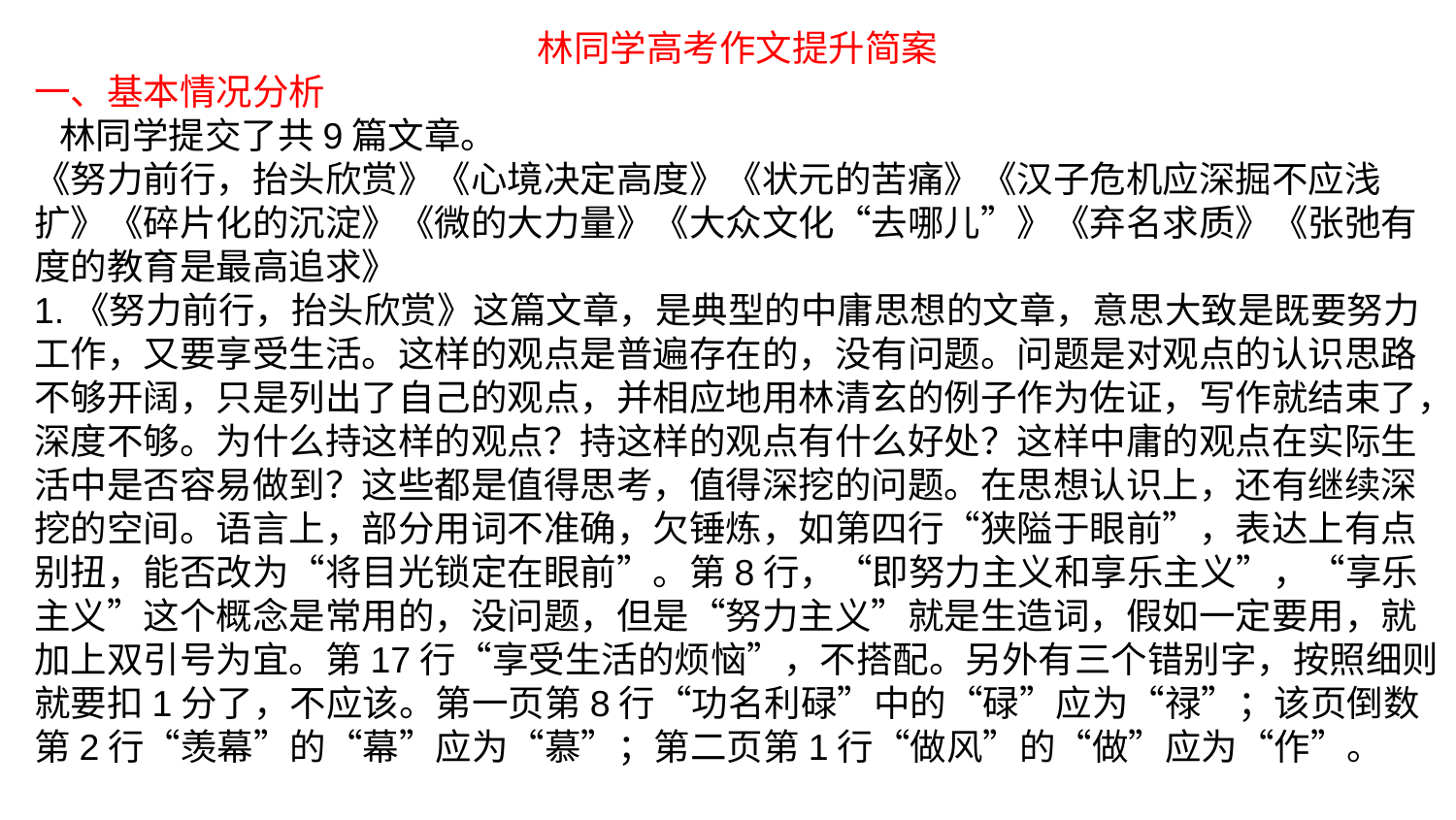

林同学高考作文提升简案
一、基本情况分析
  林同学提交了共9篇文章。
《努力前行，抬头欣赏》《心境决定高度》《状元的苦痛》《汉子危机应深掘不应浅扩》《碎片化的沉淀》《微的大力量》《大众文化“去哪儿”》《弃名求质》《张弛有度的教育是最高追求》
1.《努力前行，抬头欣赏》这篇文章，是典型的中庸思想的文章，意思大致是既要努力工作，又要享受生活。这样的观点是普遍存在的，没有问题。问题是对观点的认识思路不够开阔，只是列出了自己的观点，并相应地用林清玄的例子作为佐证，写作就结束了，深度不够。为什么持这样的观点？持这样的观点有什么好处？这样中庸的观点在实际生活中是否容易做到？这些都是值得思考，值得深挖的问题。在思想认识上，还有继续深挖的空间。语言上，部分用词不准确，欠锤炼，如第四行“狭隘于眼前”，表达上有点别扭，能否改为“将目光锁定在眼前”。第8行，“即努力主义和享乐主义”，“享乐主义”这个概念是常用的，没问题，但是“努力主义”就是生造词，假如一定要用，就加上双引号为宜。第17行“享受生活的烦恼”，不搭配。另外有三个错别字，按照细则就要扣1分了，不应该。第一页第8行“功名利碌”中的“碌”应为“禄”；该页倒数第2行“羡幕”的“幕”应为“慕”；第二页第1行“做风”的“做”应为“作”。